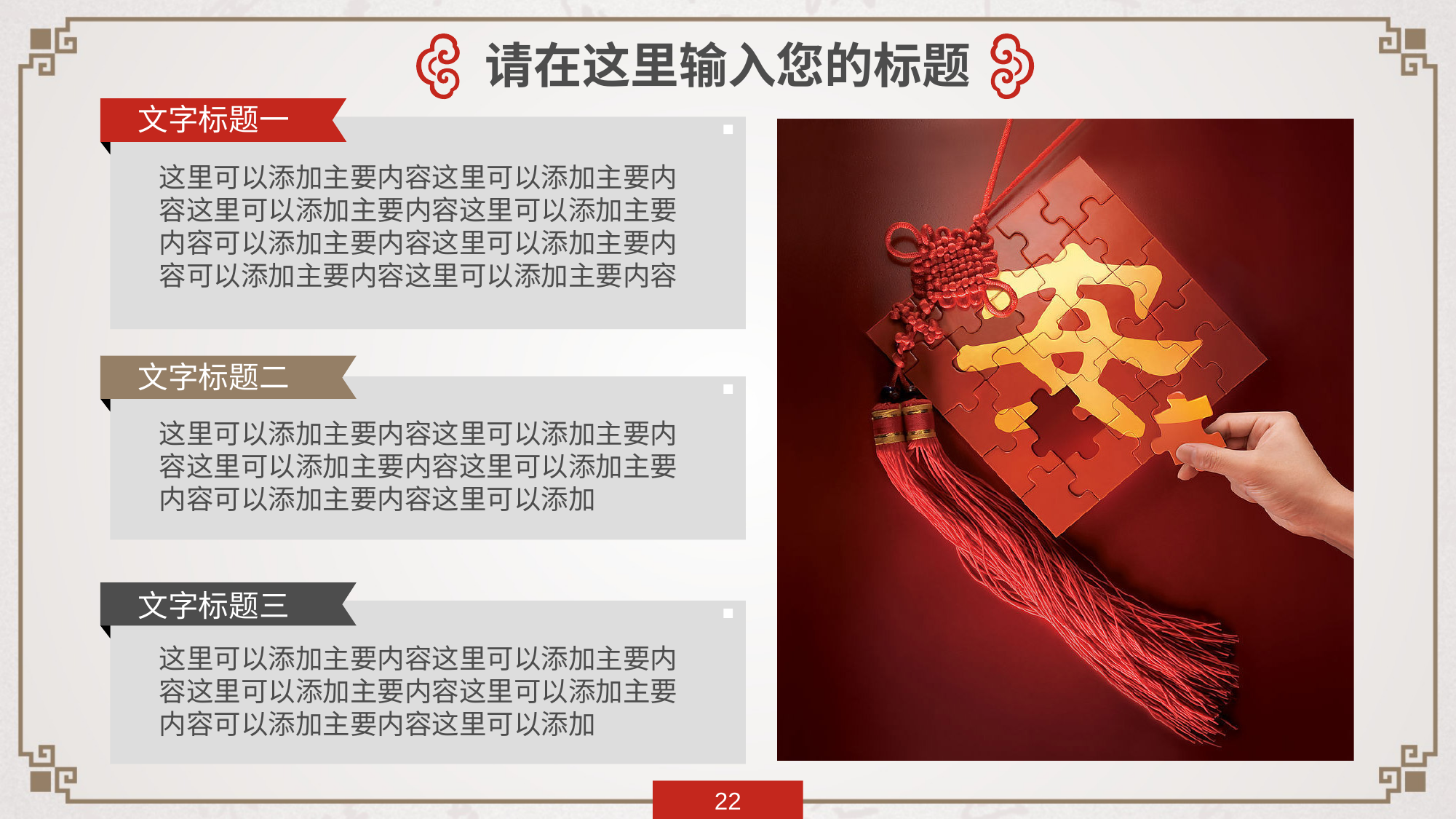

请在这里输入您的标题

文字标题一

这里可以添加主要内容这里可以添加主要内容这里可以添加主要内容这里可以添加主要内容可以添加主要内容这里可以添加主要内容可以添加主要内容这里可以添加主要内容
文字标题二

这里可以添加主要内容这里可以添加主要内容这里可以添加主要内容这里可以添加主要内容可以添加主要内容这里可以添加
文字标题三

这里可以添加主要内容这里可以添加主要内容这里可以添加主要内容这里可以添加主要内容可以添加主要内容这里可以添加